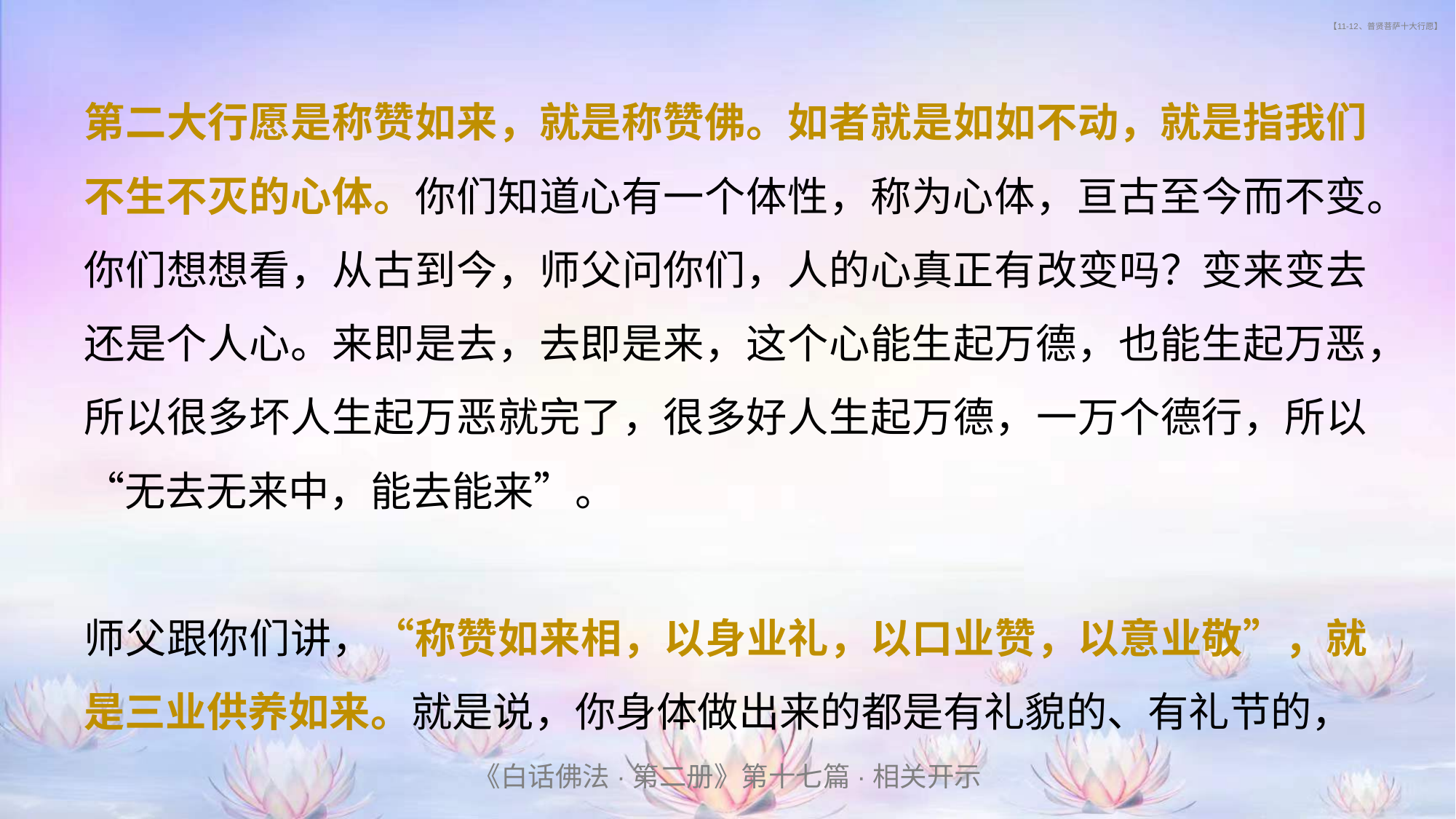

# 【11-12、普贤菩萨十大行愿】
第二大行愿是称赞如来，就是称赞佛。如者就是如如不动，就是指我们不生不灭的心体。你们知道心有一个体性，称为心体，亘古至今而不变。你们想想看，从古到今，师父问你们，人的心真正有改变吗？变来变去还是个人心。来即是去，去即是来，这个心能生起万德，也能生起万恶，所以很多坏人生起万恶就完了，很多好人生起万德，一万个德行，所以“无去无来中，能去能来”。

师父跟你们讲，“称赞如来相，以身业礼，以口业赞，以意业敬”，就是三业供养如来。就是说，你身体做出来的都是有礼貌的、有礼节的，
《白话佛法·第二册》第十七篇·相关开示